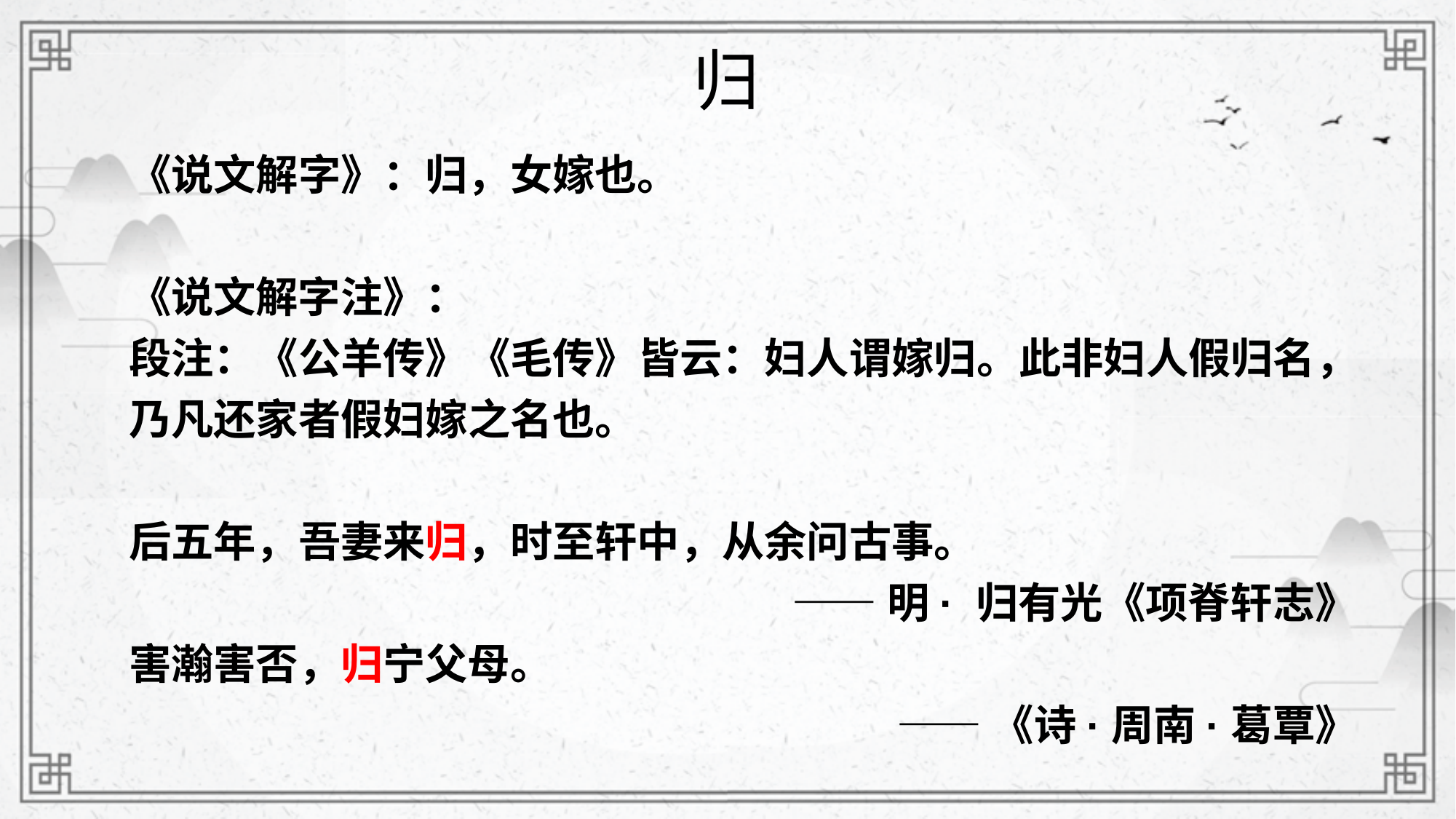

归
《说文解字》：归，女嫁也。

《说文解字注》：
段注：《公羊传》《毛传》皆云：妇人谓嫁归。此非妇人假归名，乃凡还家者假妇嫁之名也。

后五年，吾妻来归，时至轩中，从余问古事。
——明· 归有光《项脊轩志》
害瀚害否，归宁父母。
——《诗·周南·葛覃》